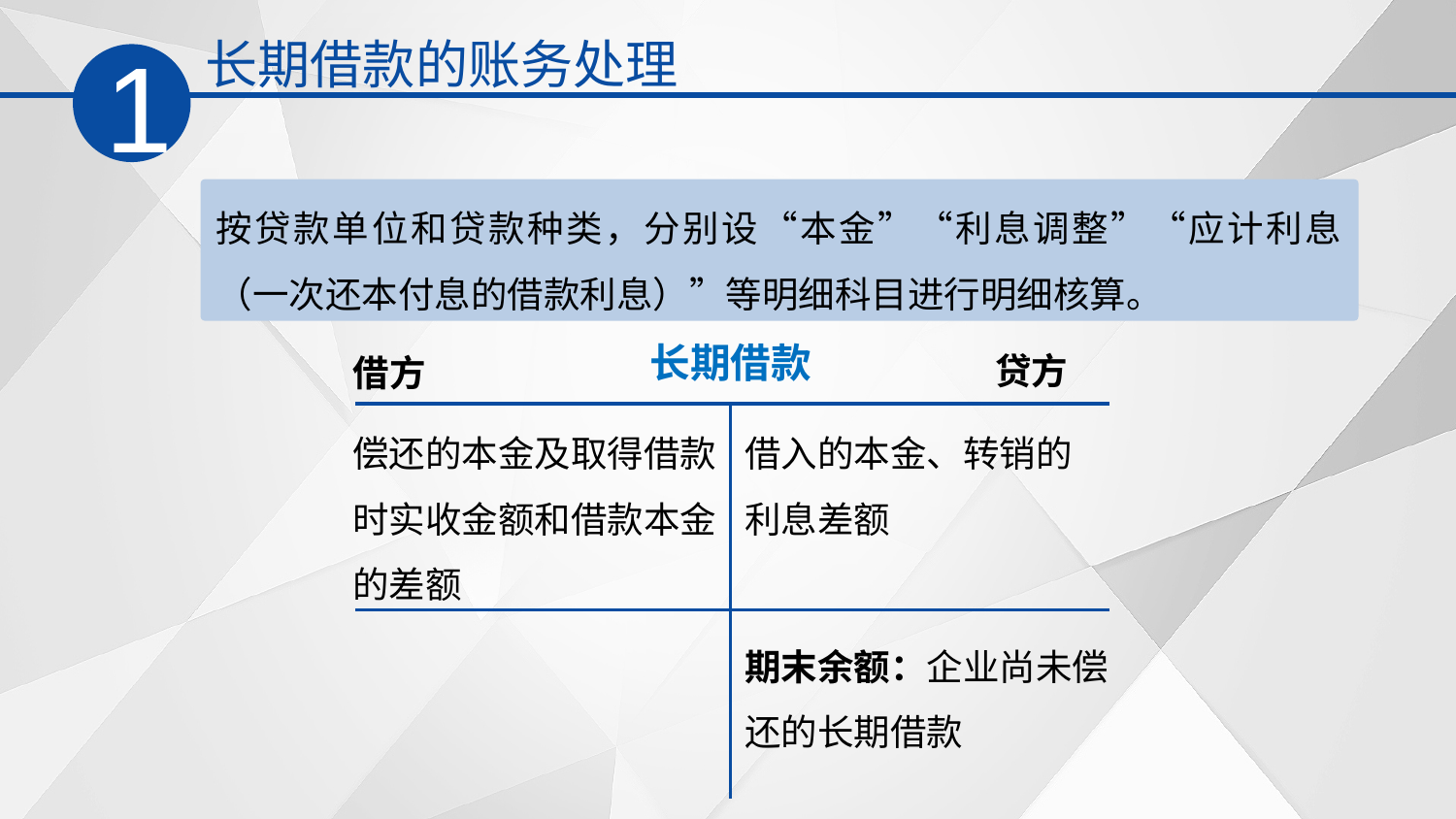

长期借款的账务处理
1

按贷款单位和贷款种类，分别设“本金”“利息调整”“应计利息（一次还本付息的借款利息）”等明细科目进行明细核算。
长期借款
贷方
借方
偿还的本金及取得借款时实收金额和借款本金的差额
借入的本金、转销的利息差额
期末余额：企业尚未偿还的长期借款